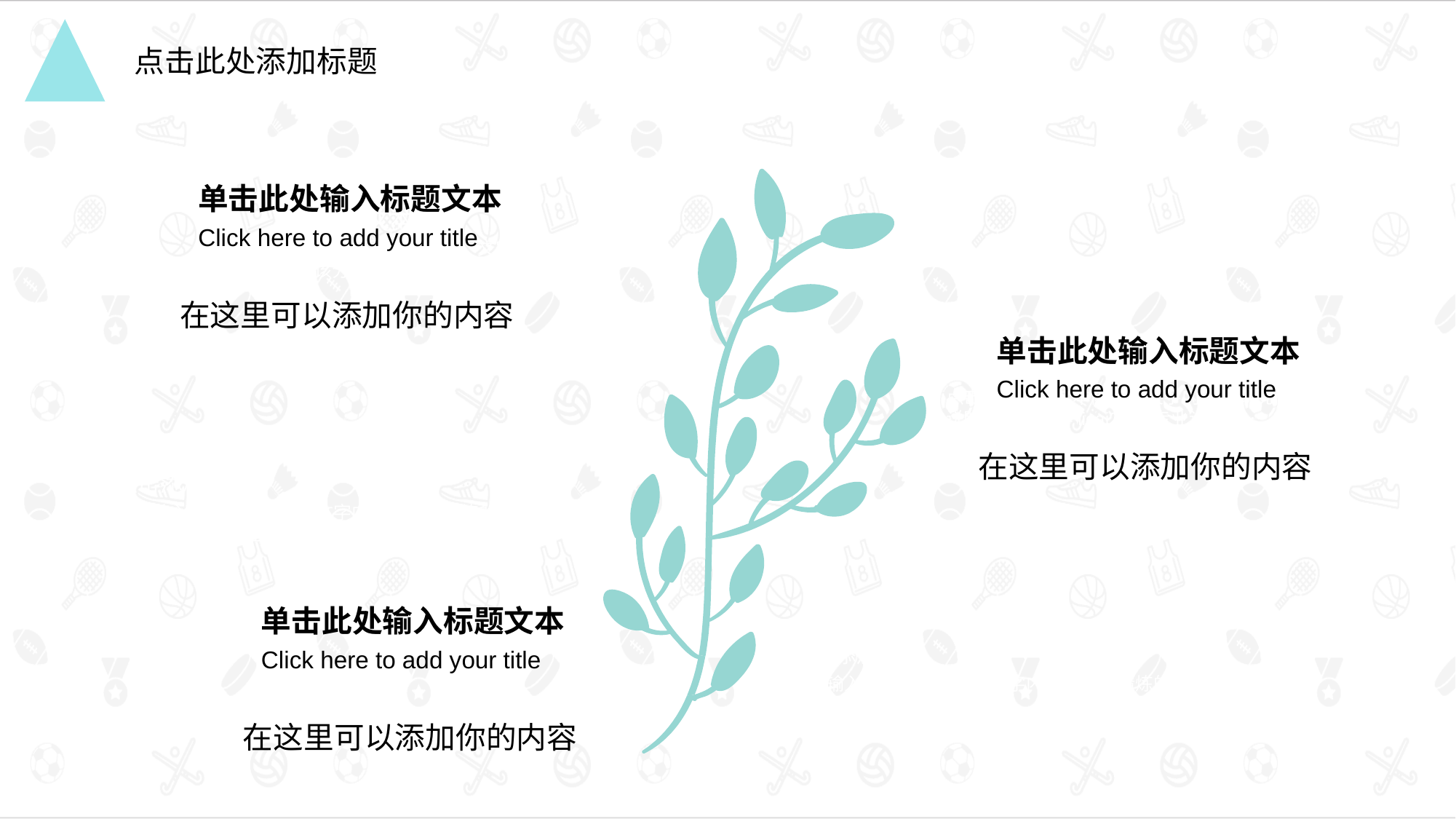

点击此处添加标题
单击此处输入标题文本
Click here to add your title

点击添加文本
点击输入简要文本内容，文字内容需概况精炼的说明该分项内容licai2011专业设计……
在这里可以添加你的内容
单击此处输入标题文本
Click here to add your title

点击添加文本
点击输入简要文本内容，文字内容需概况精炼的说明该分项内容licai2011专业设计……
在这里可以添加你的内容
点击添加文本

点击输入简要文本内容，文字内容需概况精炼的说明该分项内容licai2011专业设计……
单击此处输入标题文本
Click here to add your title

点击添加文本
点击输入简要文本内容，文字内容需概况精炼的说明该分项内容licai2011专业设计……
在这里可以添加你的内容